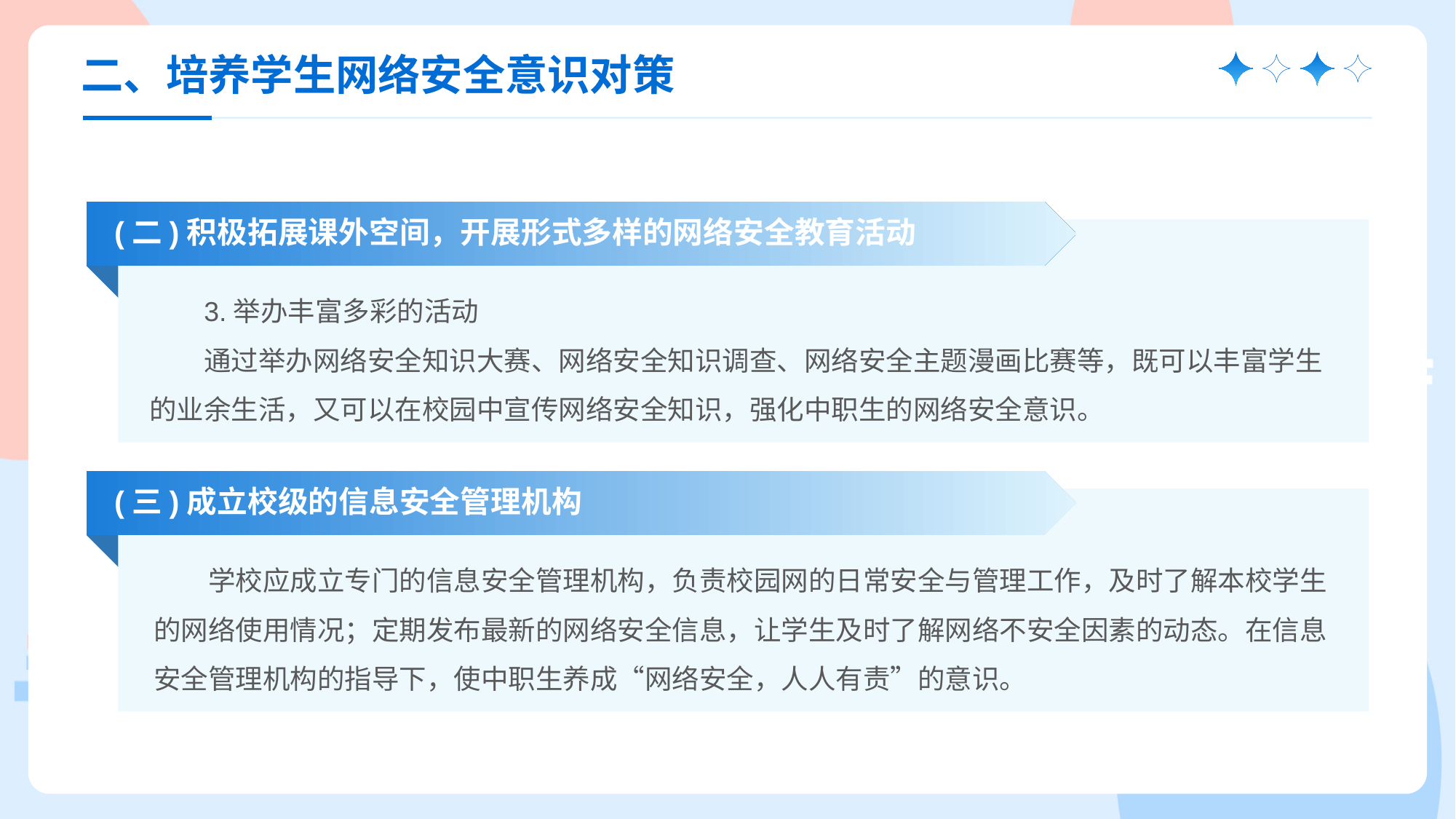

二、培养学生网络安全意识对策
(二)积极拓展课外空间，开展形式多样的网络安全教育活动

3.举办丰富多彩的活动
通过举办网络安全知识大赛、网络安全知识调查、网络安全主题漫画比赛等，既可以丰富学生的业余生活，又可以在校园中宣传网络安全知识，强化中职生的网络安全意识。
(三)成立校级的信息安全管理机构

学校应成立专门的信息安全管理机构，负责校园网的日常安全与管理工作，及时了解本校学生的网络使用情况；定期发布最新的网络安全信息，让学生及时了解网络不安全因素的动态。在信息安全管理机构的指导下，使中职生养成“网络安全，人人有责”的意识。